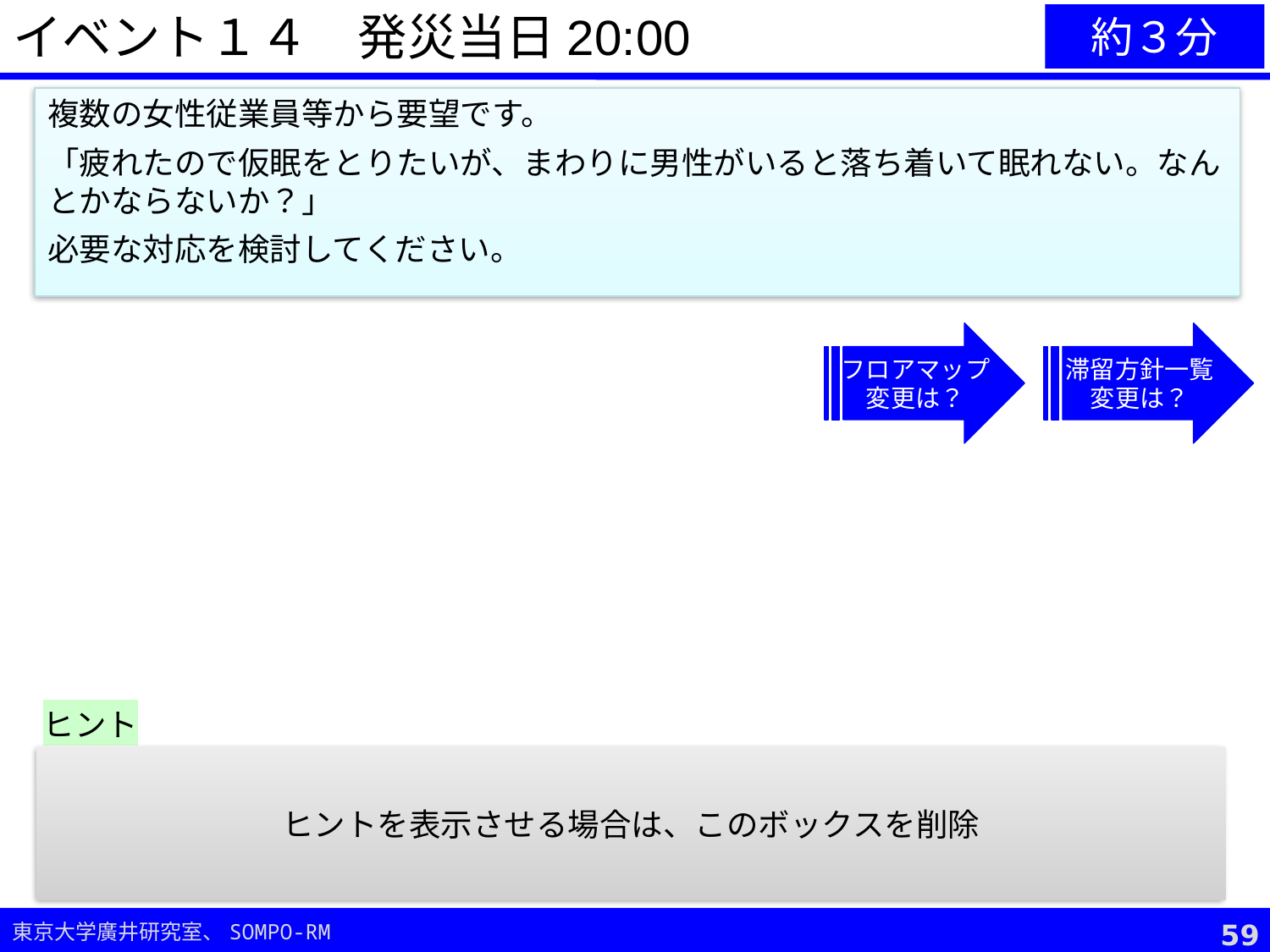

イベント１４　発災当日20:00
約３分
複数の女性従業員等から要望です。
「疲れたので仮眠をとりたいが、まわりに男性がいると落ち着いて眠れない。なんとかならないか？」
必要な対応を検討してください。
フロアマップ
変更は？
滞留方針一覧
変更は？
ヒント
女性に限らず、配慮が必要な方はいるかも？例えば…
(1)スカートでも安心して横になりたい
(2)人に見られずに薬を服用（注射等もありうる）したい
(3)LGBTで着替えを人に見られたくない　など
ヒントを表示させる場合は、このボックスを削除
59